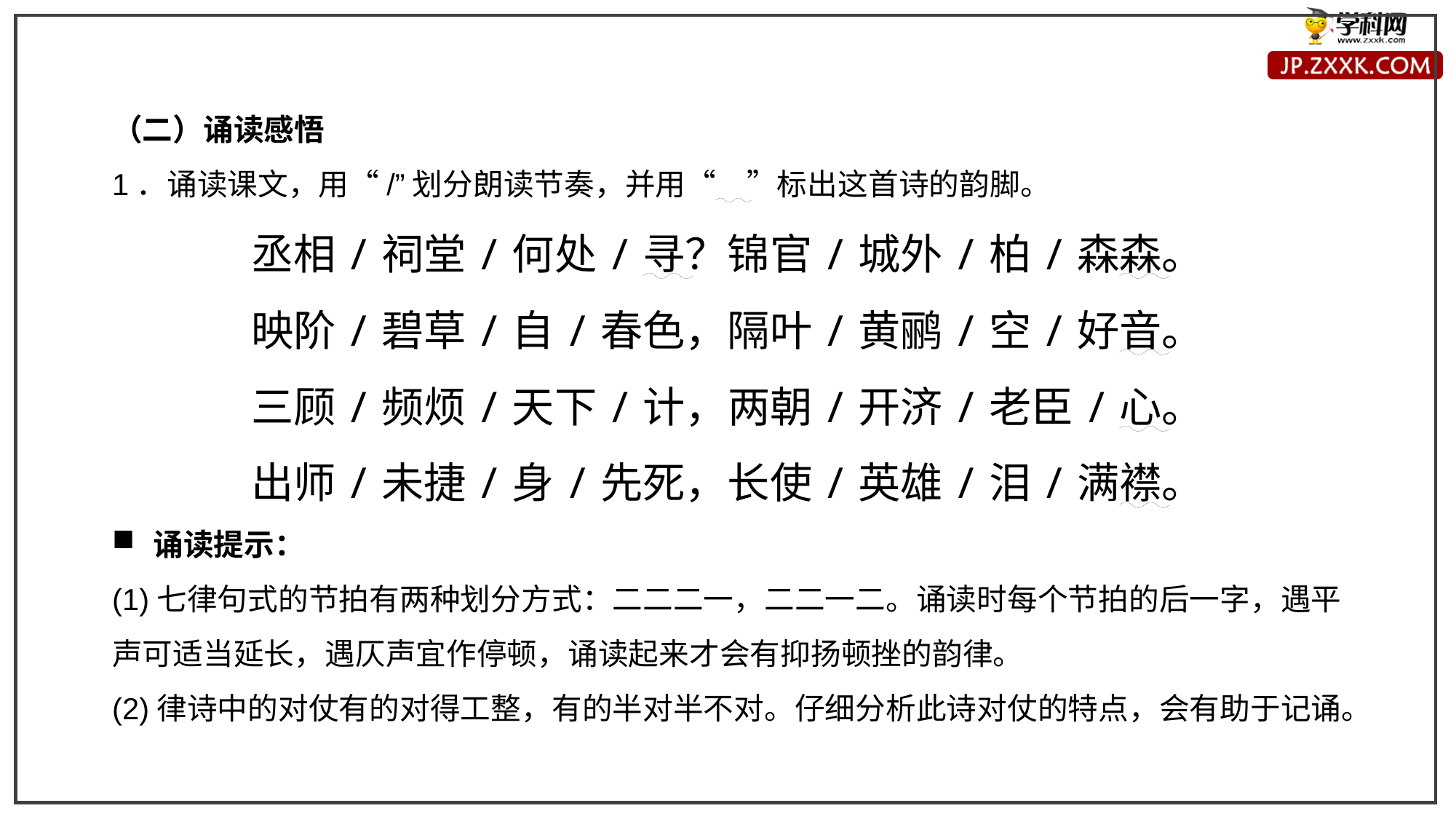

（二）诵读感悟
1．诵读课文，用“/”划分朗读节奏，并用“　”标出这首诗的韵脚。
丞相/祠堂/何处/寻？锦官/城外/柏/森森。
映阶/碧草/自/春色，隔叶/黄鹂/空/好音。
三顾/频烦/天下/计，两朝/开济/老臣/心。
出师/未捷/身/先死，长使/英雄/泪/满襟。
诵读提示：
(1)七律句式的节拍有两种划分方式：二二二一，二二一二。诵读时每个节拍的后一字，遇平声可适当延长，遇仄声宜作停顿，诵读起来才会有抑扬顿挫的韵律。
(2)律诗中的对仗有的对得工整，有的半对半不对。仔细分析此诗对仗的特点，会有助于记诵。